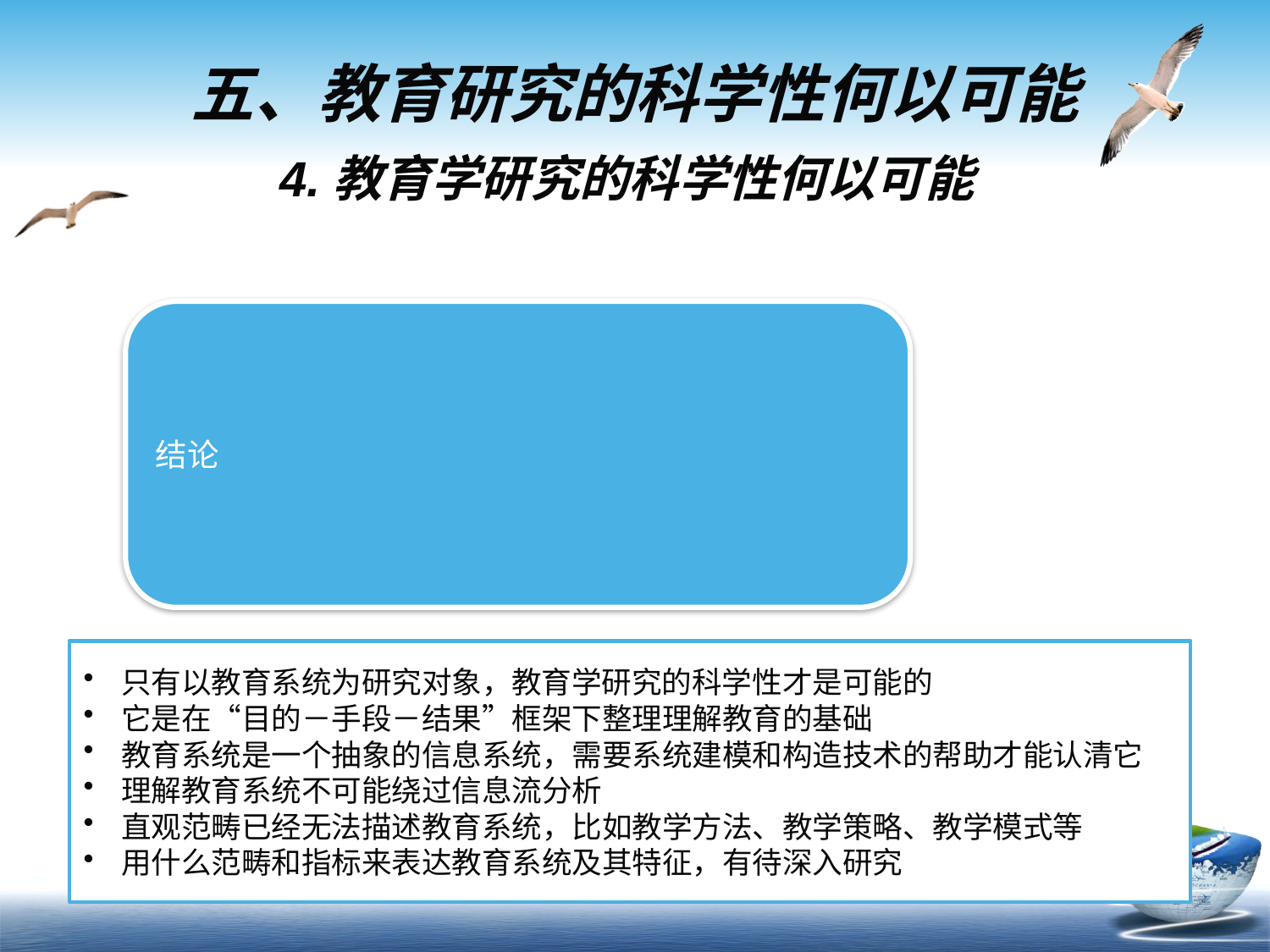

五、教育研究的科学性何以可能
# 4.教育学研究的科学性何以可能
结论
只有以教育系统为研究对象，教育学研究的科学性才是可能的
教育系统是一个抽象的信息系统，需要系统建模和构造技术的帮助才能认清它
直观范畴已经无法描述教育系统，比如教学方法、教学策略、教学模式等
它是在“目的－手段－结果”框架下整理理解教育的基础
理解教育系统不可能绕过信息流分析
用什么范畴和指标来表达教育系统及其特征，有待深入研究